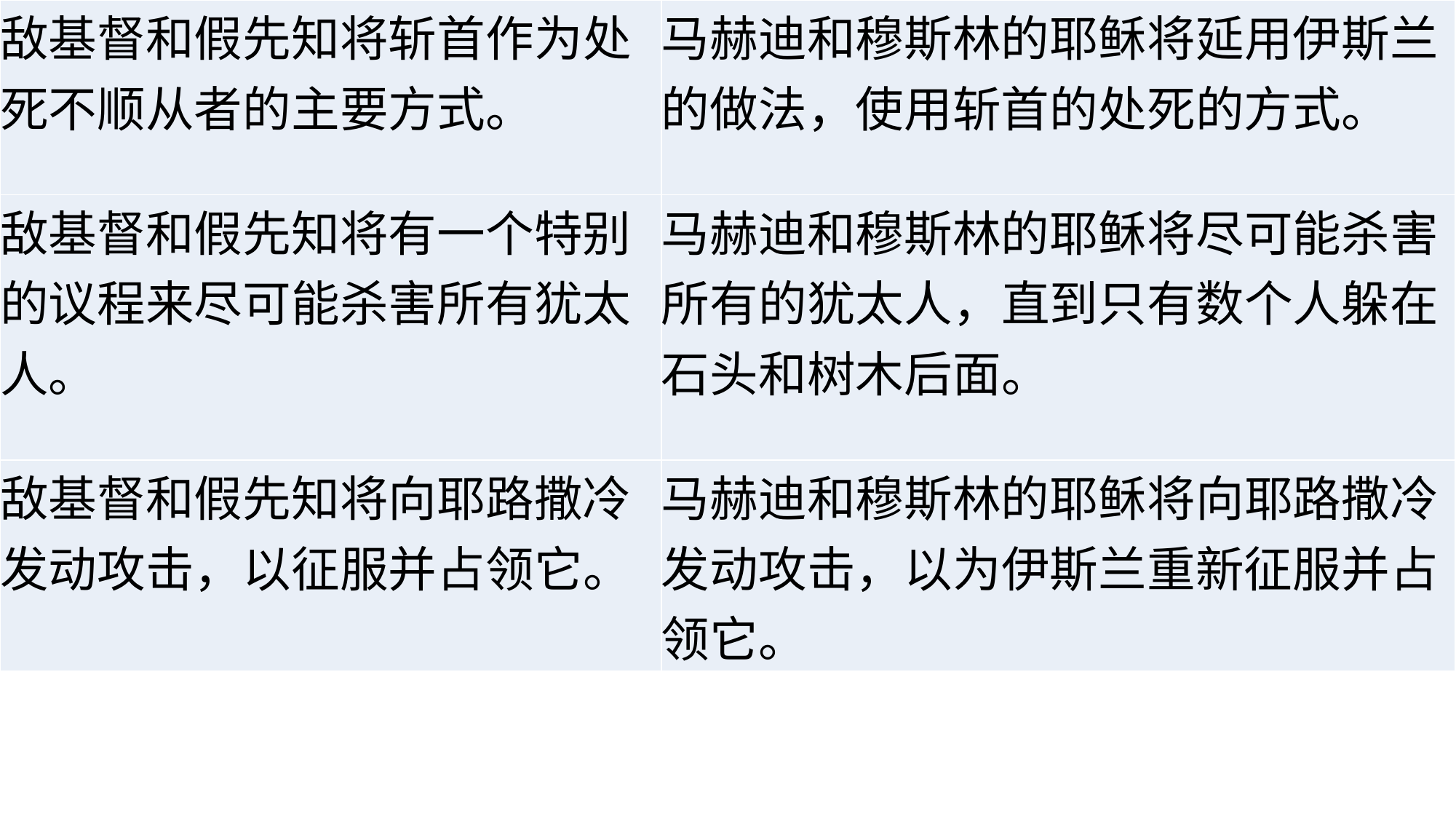

| 敌基督和假先知将斩首作为处死不顺从者的主要方式。 | 马赫迪和穆斯林的耶稣将延用伊斯兰的做法，使用斩首的处死的方式。 |
| --- | --- |
| 敌基督和假先知将有一个特别的议程来尽可能杀害所有犹太人。 | 马赫迪和穆斯林的耶稣将尽可能杀害所有的犹太人，直到只有数个人躲在石头和树木后面。 |
| 敌基督和假先知将向耶路撒冷发动攻击，以征服并占领它。 | 马赫迪和穆斯林的耶稣将向耶路撒冷发动攻击，以为伊斯兰重新征服并占领它。 |